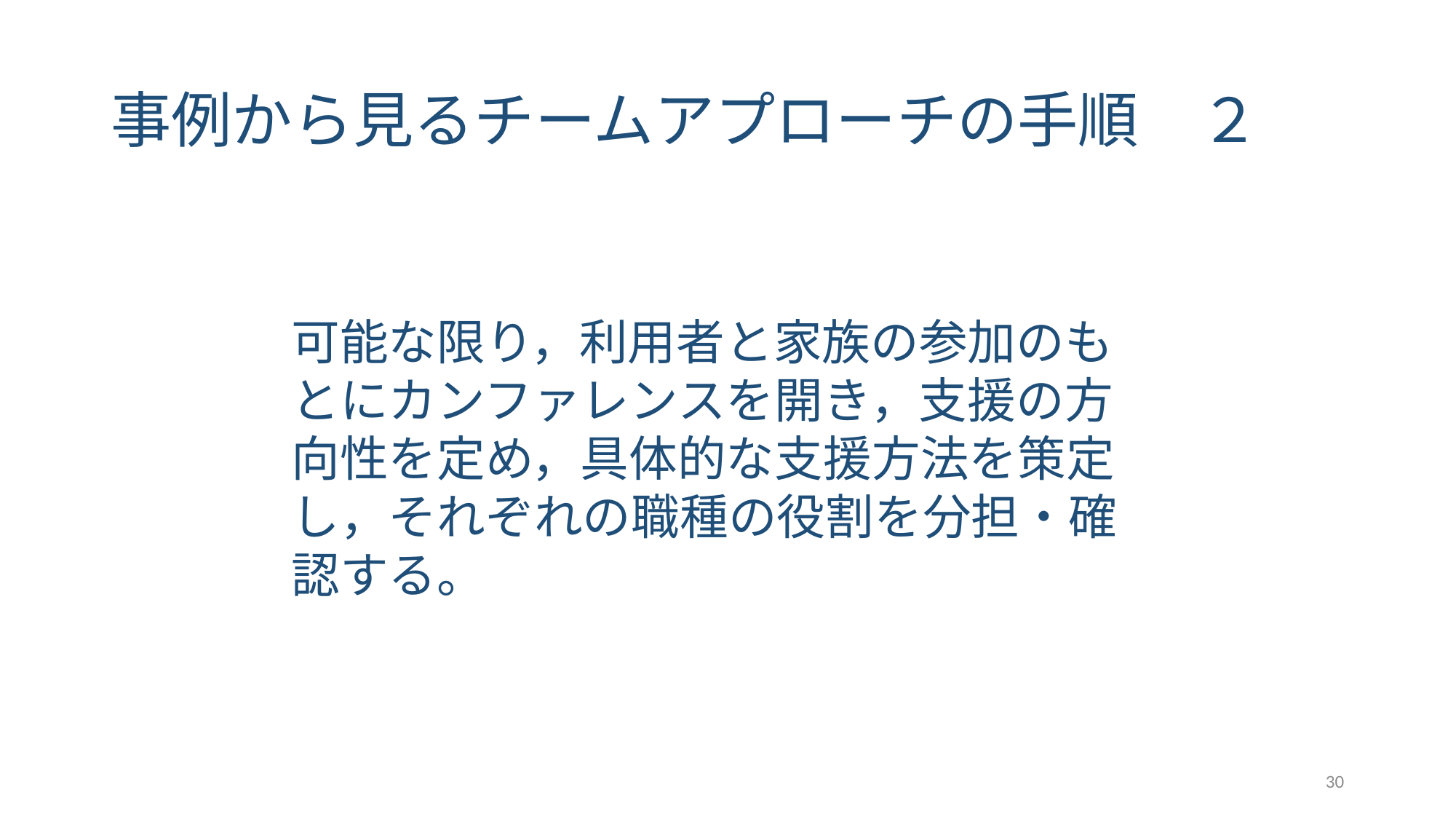

# 事例から見るチームアプローチの手順　２
可能な限り，利用者と家族の参加のもとにカンファレンスを開き，支援の方向性を定め，具体的な支援方法を策定し，それぞれの職種の役割を分担・確認する。

30